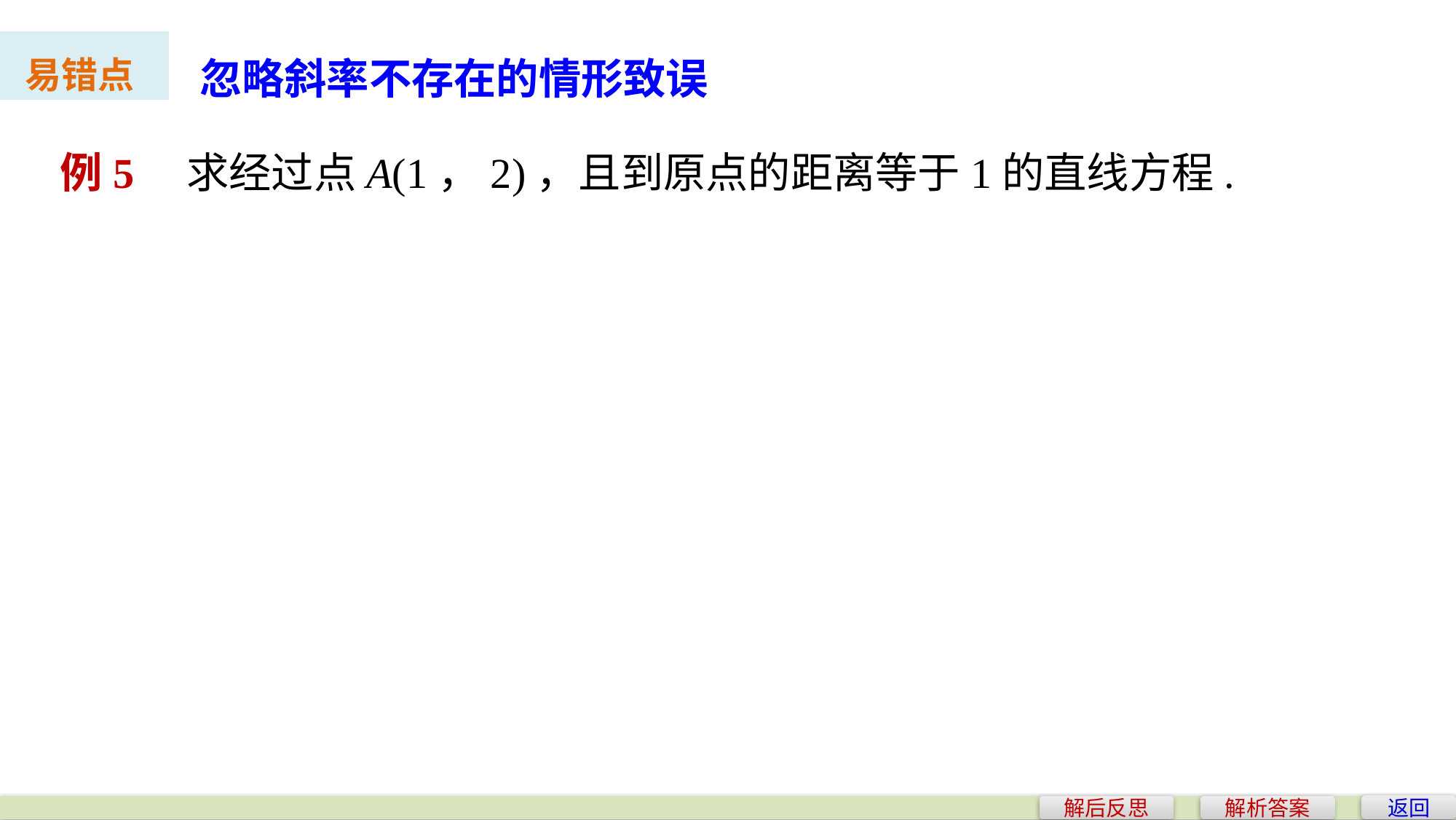

忽略斜率不存在的情形致误

易错点
例5　求经过点A(1，2)，且到原点的距离等于1的直线方程.
返回
解后反思
解析答案